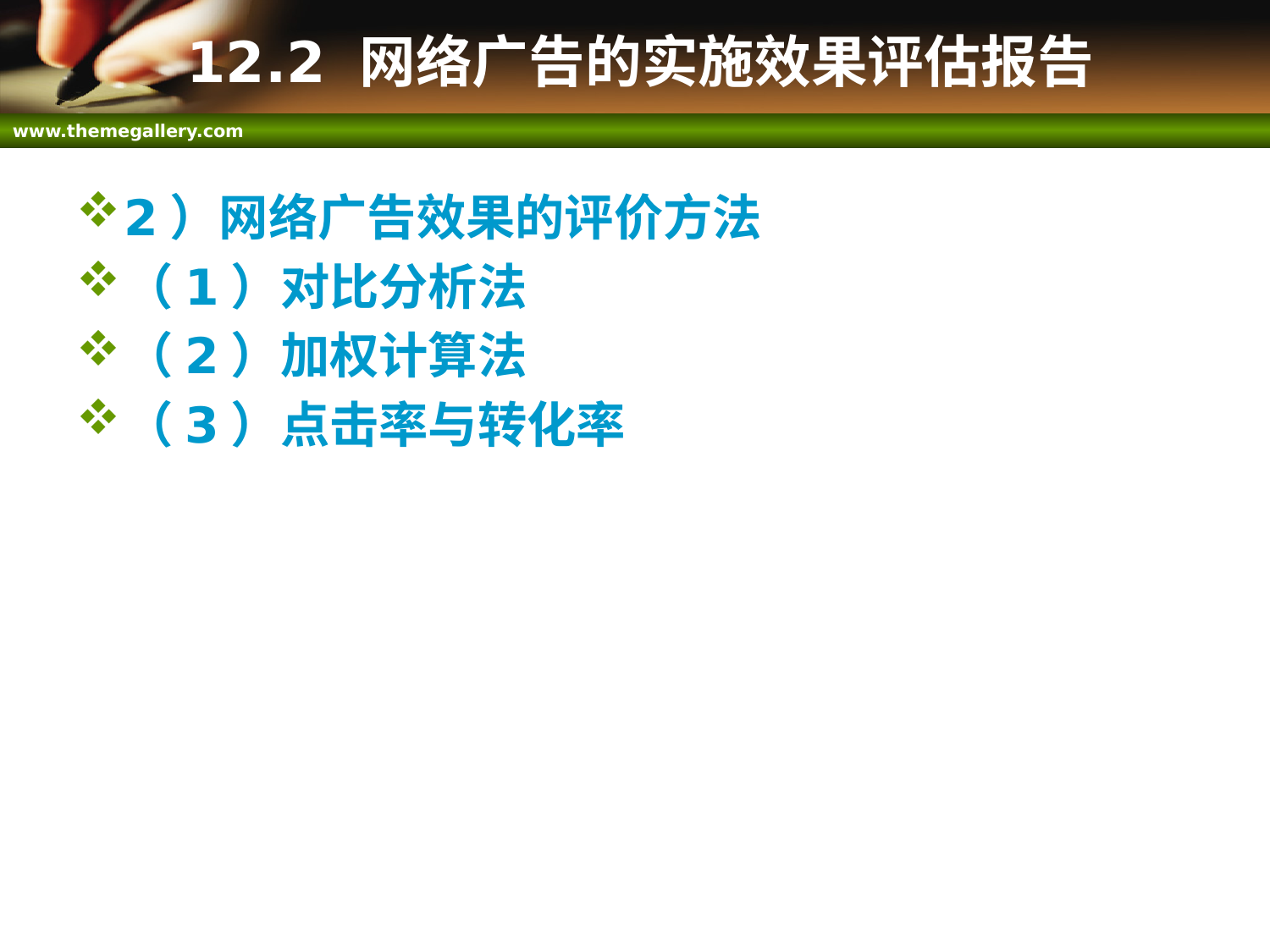

# 12.2 网络广告的实施效果评估报告
2）网络广告效果的评价方法
（1）对比分析法
（2）加权计算法
（3）点击率与转化率